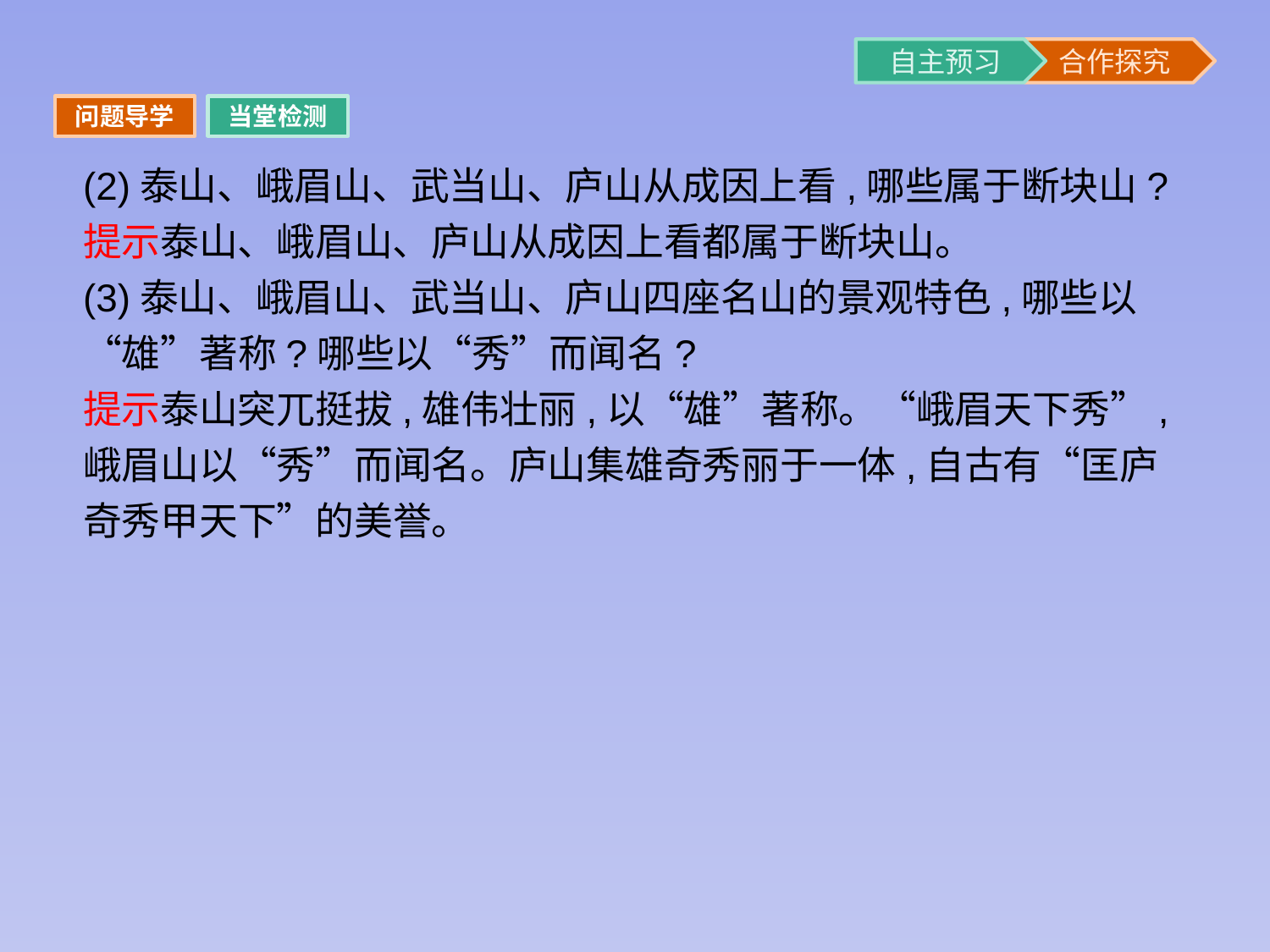

问题导学
当堂检测
(2)泰山、峨眉山、武当山、庐山从成因上看,哪些属于断块山?
提示泰山、峨眉山、庐山从成因上看都属于断块山。
(3)泰山、峨眉山、武当山、庐山四座名山的景观特色,哪些以“雄”著称?哪些以“秀”而闻名?
提示泰山突兀挺拔,雄伟壮丽,以“雄”著称。“峨眉天下秀”,峨眉山以“秀”而闻名。庐山集雄奇秀丽于一体,自古有“匡庐奇秀甲天下”的美誉。